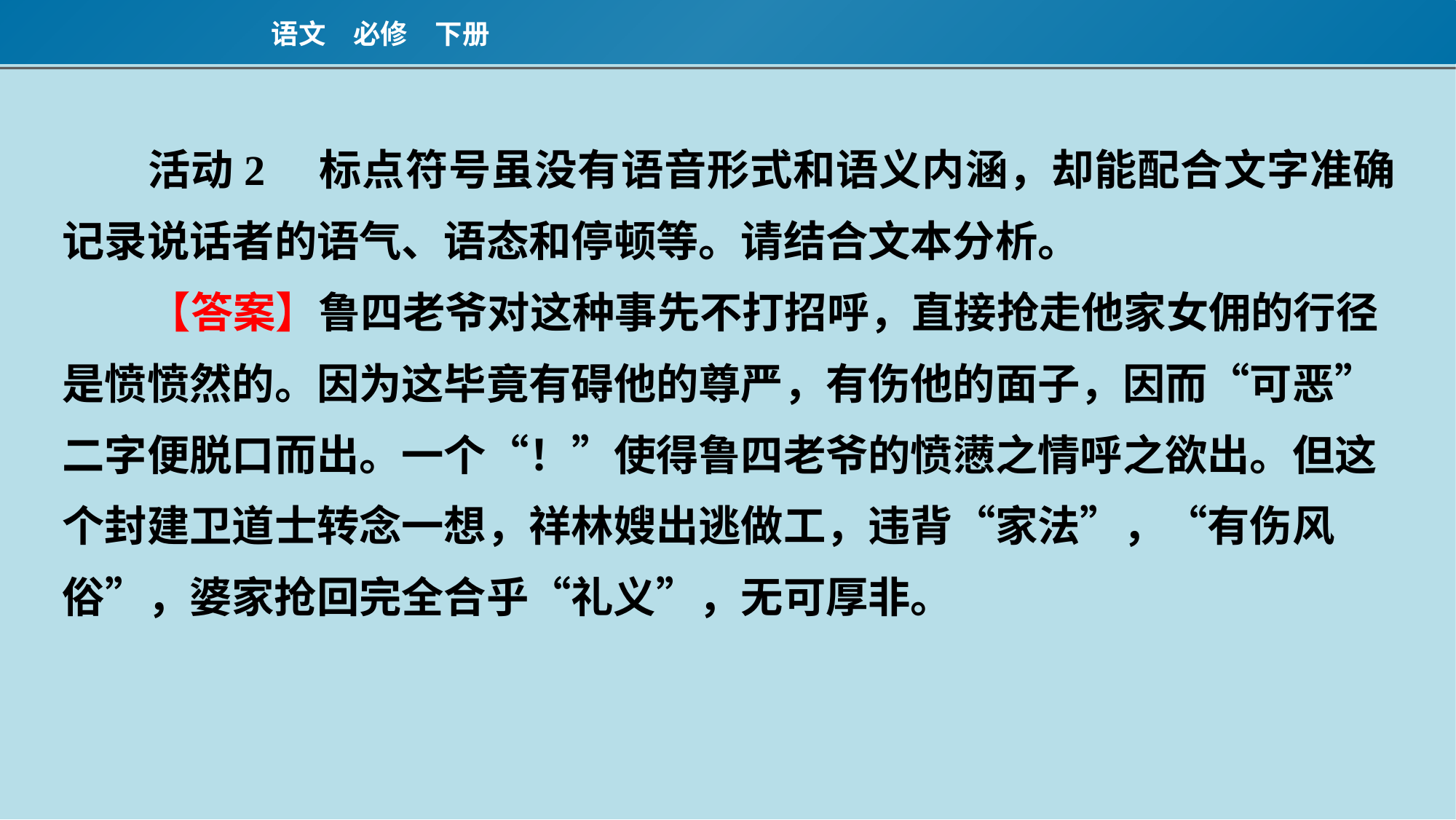

活动2　标点符号虽没有语音形式和语义内涵，却能配合文字准确记录说话者的语气、语态和停顿等。请结合文本分析。
【答案】鲁四老爷对这种事先不打招呼，直接抢走他家女佣的行径是愤愤然的。因为这毕竟有碍他的尊严，有伤他的面子，因而“可恶”二字便脱口而出。一个“！”使得鲁四老爷的愤懑之情呼之欲出。但这个封建卫道士转念一想，祥林嫂出逃做工，违背“家法”，“有伤风俗”，婆家抢回完全合乎“礼义”，无可厚非。